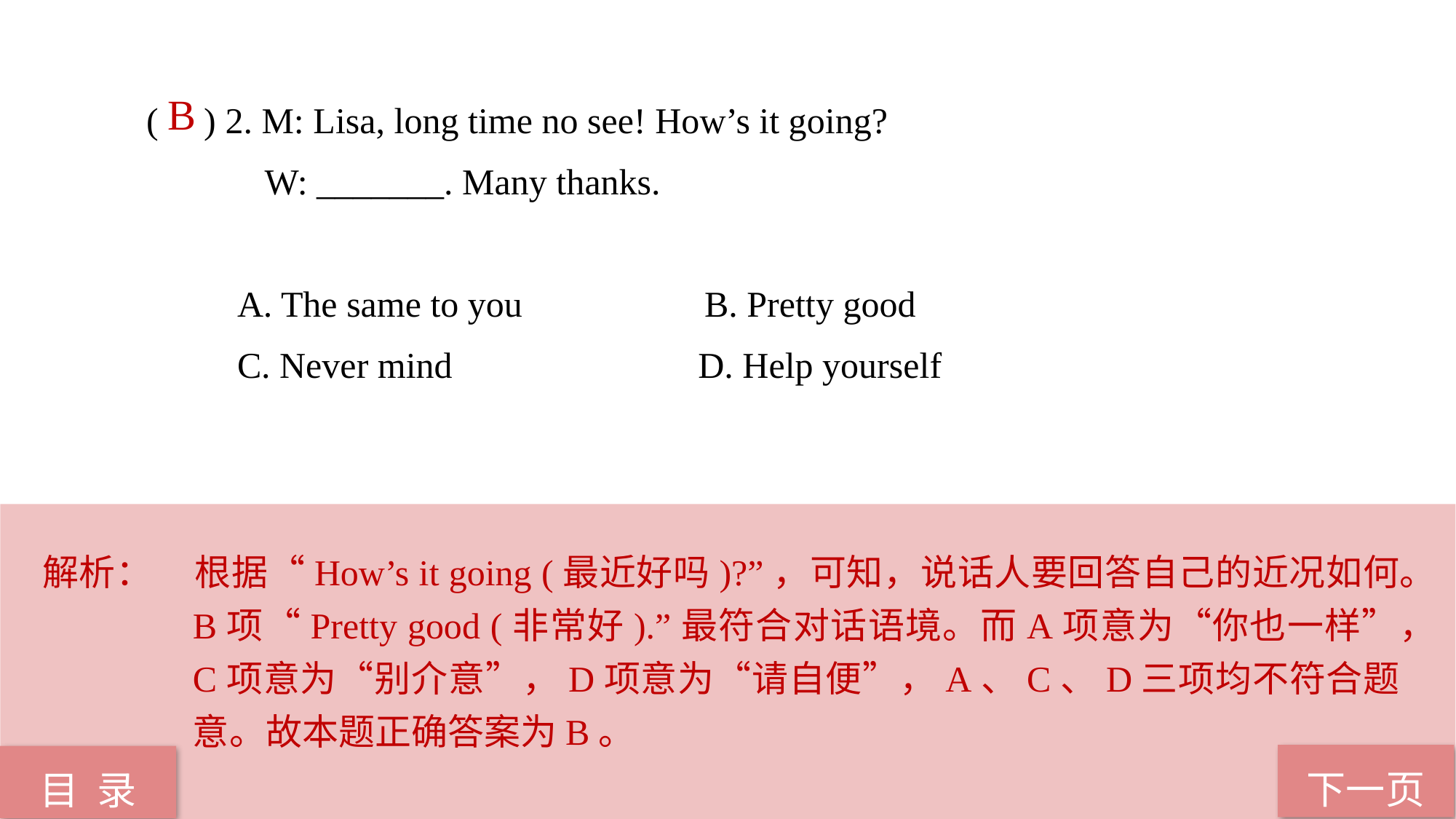

(     ) 2. M: Lisa, long time no see! How’s it going?
             W: _______. Many thanks.

          A. The same to you                    B. Pretty good
          C. Never mind                           D. Help yourself
 B
解析：	根据“How’s it going (最近好吗)?”，可知，说话人要回答自己的近况如何。B项“Pretty good (非常好).”最符合对话语境。而A项意为“你也一样”，C项意为“别介意”，D项意为“请自便”，A、C、D三项均不符合题意。故本题正确答案为B。